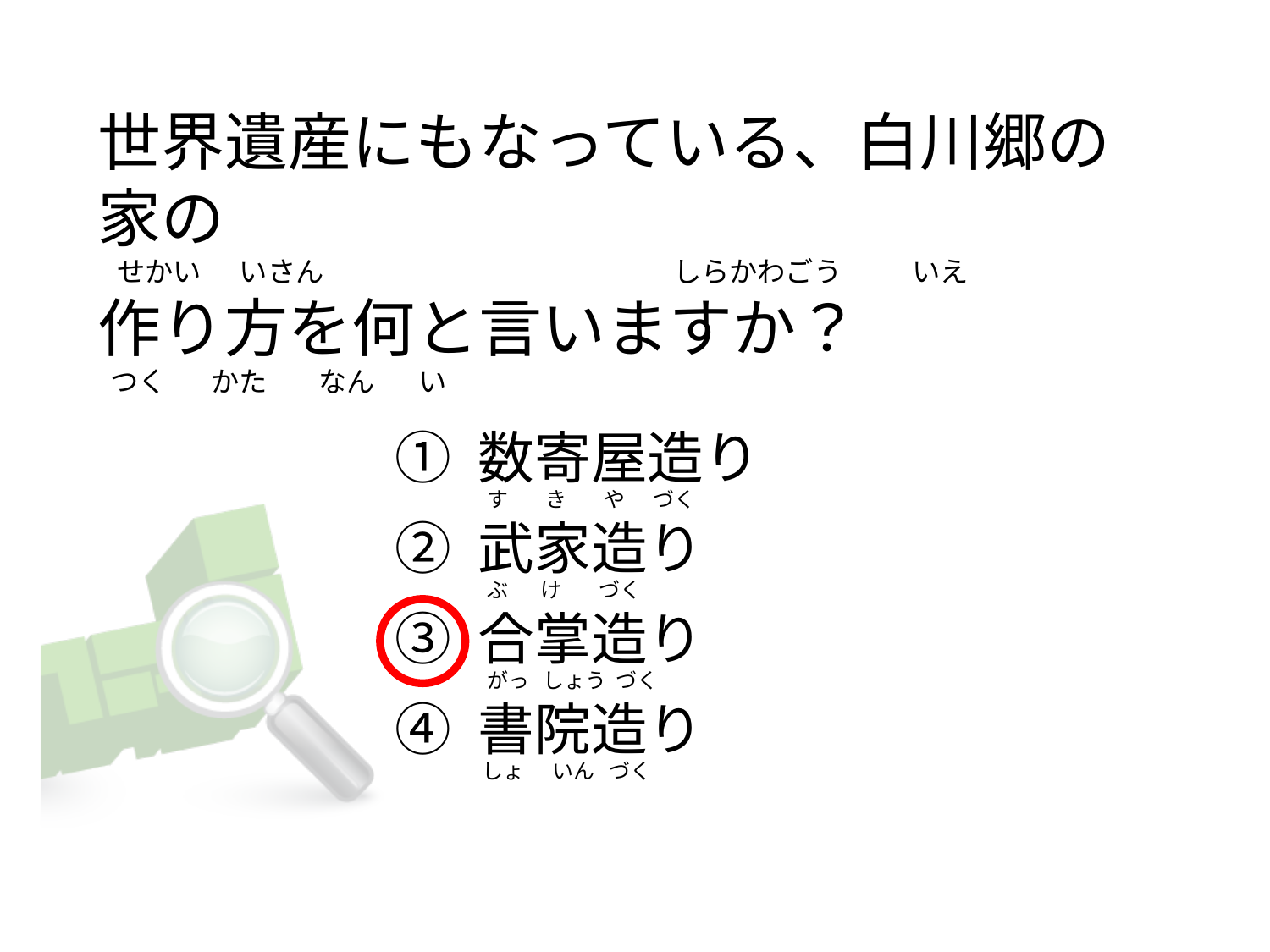

# 世界遺産にもなっている、白川郷の家の    せかい      いさん                                                       しらかわごう           いえ 作り方を何と言いますか？   つく       かた        なん       い
① 数寄屋造り
② 武家造り
③ 合掌造り
④ 書院造り
  す        き        や      づく
  ぶ       け        づく

  がっ   しょう  づく
 しょ      いん   づく